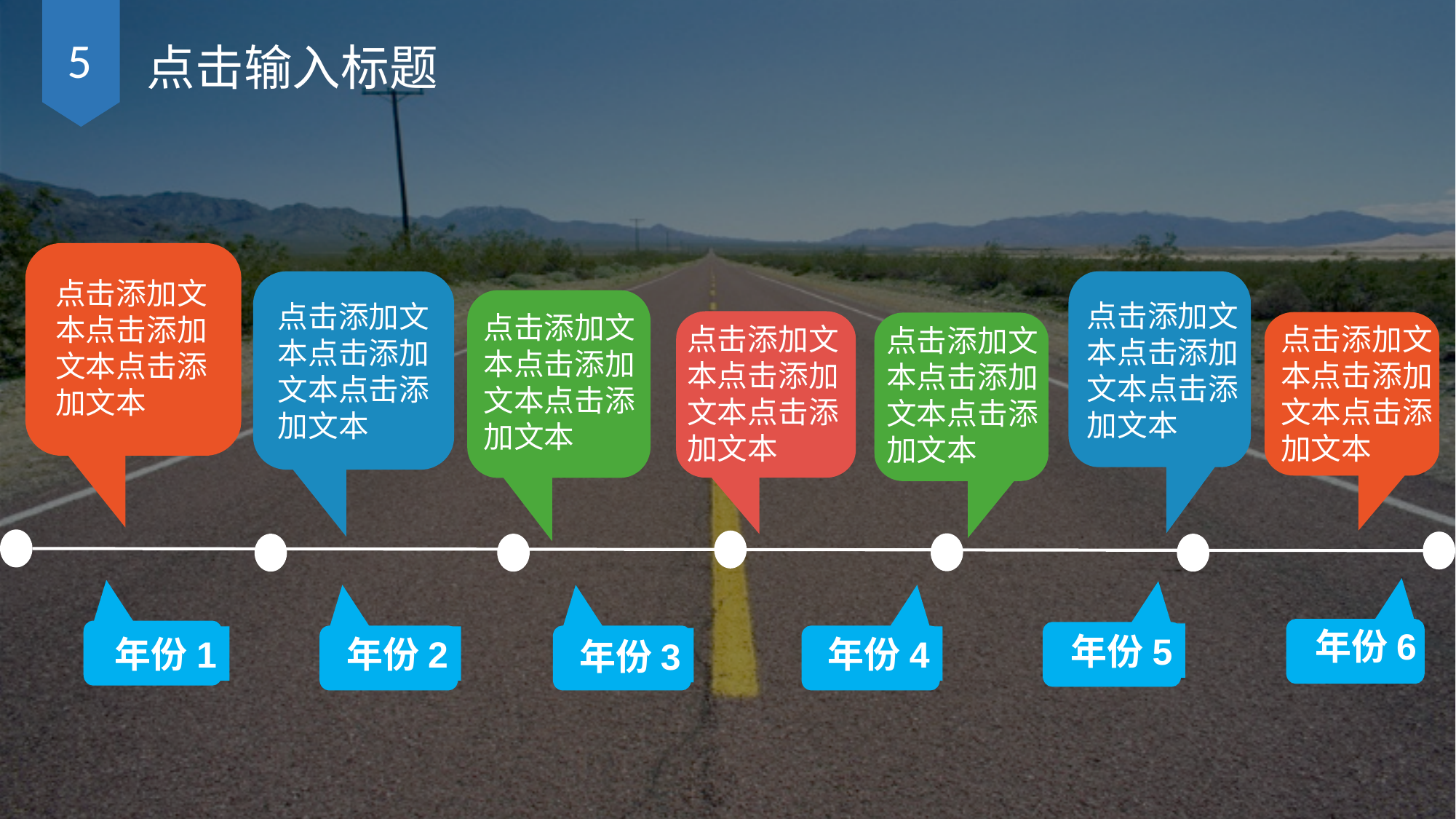

5
点击输入标题

点击添加文本点击添加文本点击添加文本

点击添加文本点击添加文本点击添加文本
点击添加文本点击添加文本点击添加文本
点击添加文本点击添加文本点击添加文本

点击添加文本点击添加文本点击添加文本
点击添加文本点击添加文本点击添加文本
点击添加文本点击添加文本点击添加文本

年份1

年份5

年份2

年份3

年份4
年份6